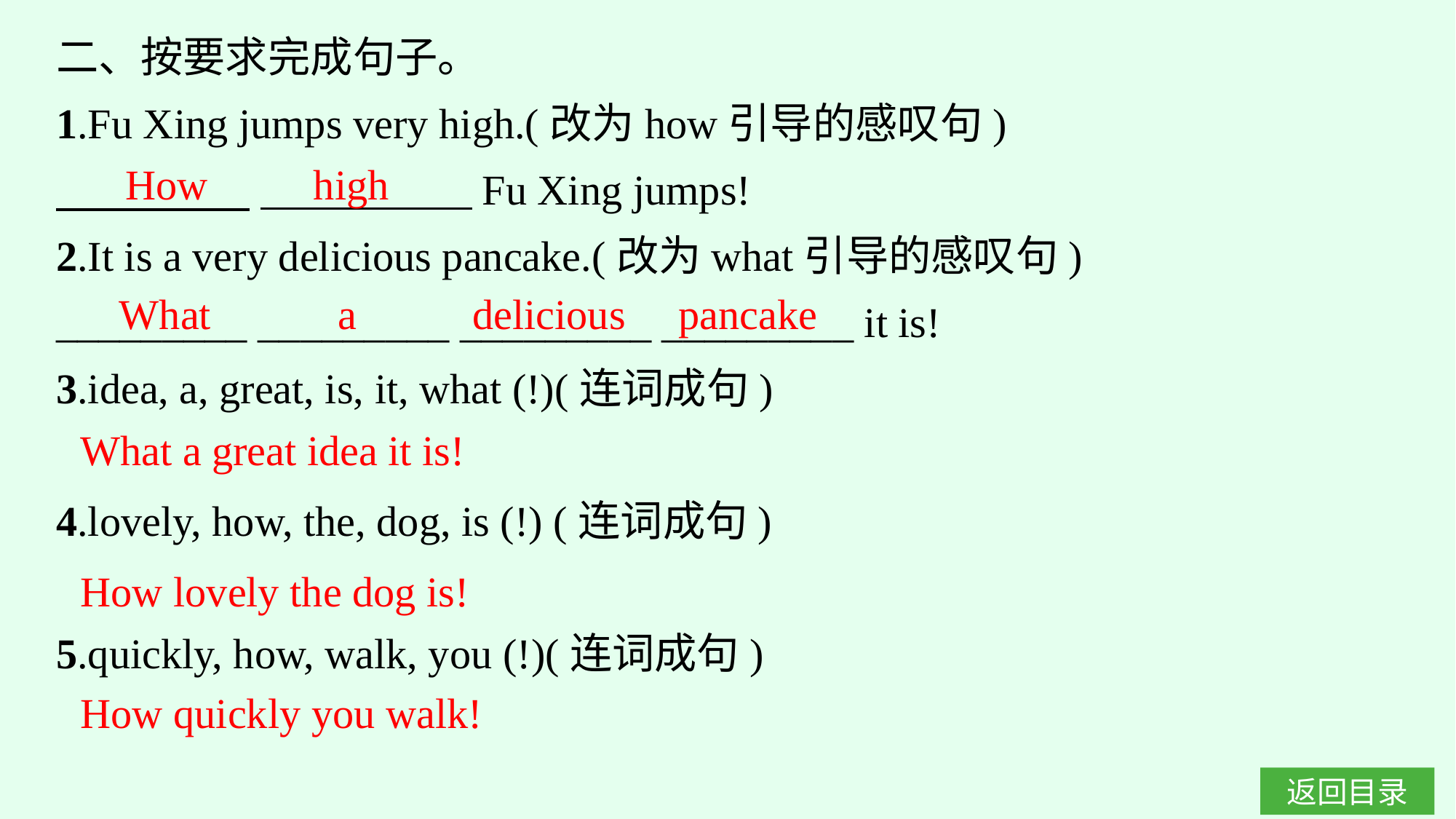

二、按要求完成句子。
1.Fu Xing jumps very high.(改为how引导的感叹句)
　　       　 　　　　　Fu Xing jumps!
2.It is a very delicious pancake.(改为what引导的感叹句)
_________ _________ _________ _________ it is!
3.idea, a, great, is, it, what (!)(连词成句)

4.lovely, how, the, dog, is (!) (连词成句)

5.quickly, how, walk, you (!)(连词成句)
How          high
What            a           delicious     pancake
What a great idea it is!
How lovely the dog is!
How quickly you walk!